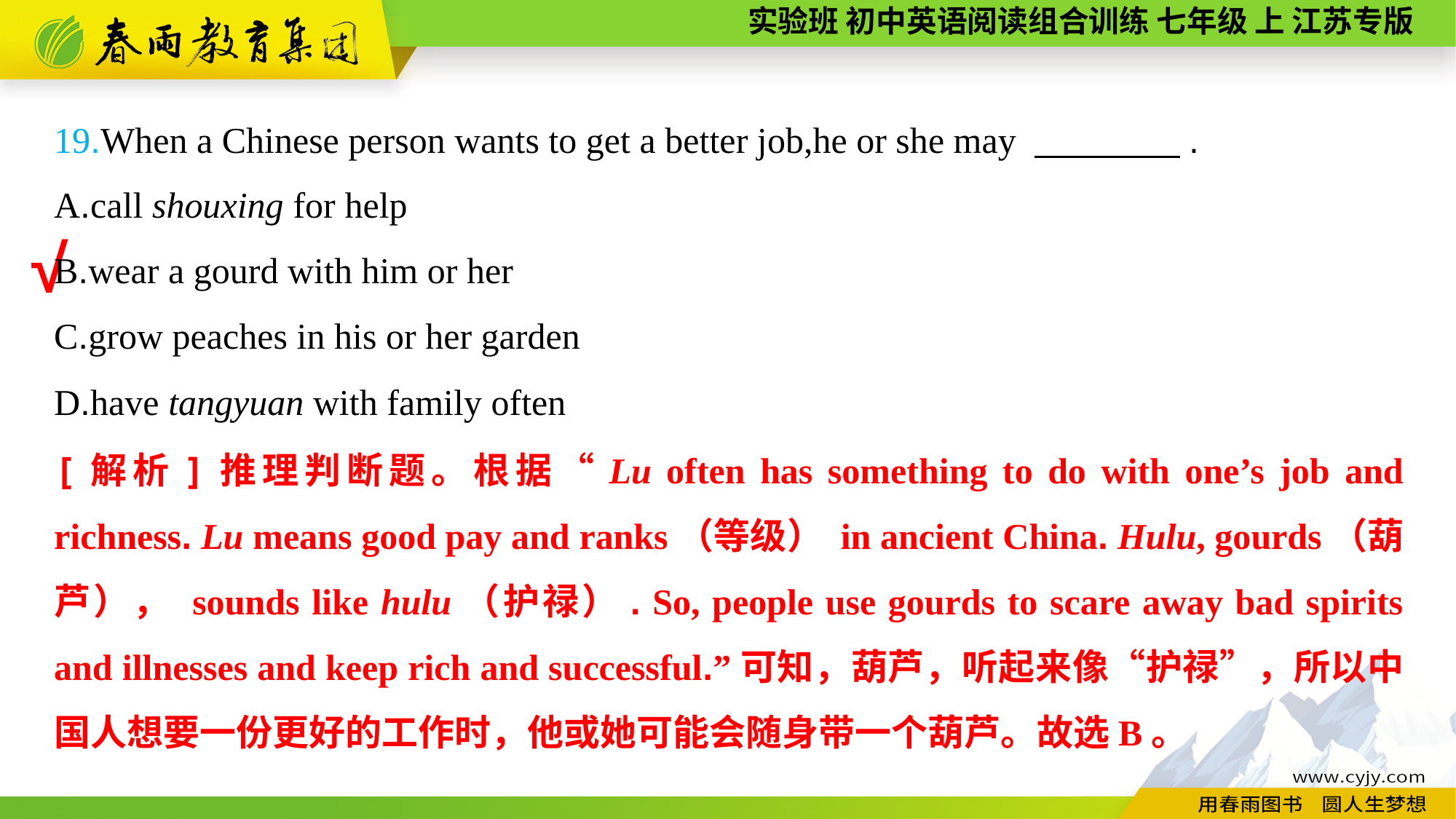

19.When a Chinese person wants to get a better job,he or she may 　　　　.
A.call shouxing for help
B.wear a gourd with him or her
C.grow peaches in his or her garden
D.have tangyuan with family often
√
[解析]推理判断题。根据“Lu often has something to do with one’s job and richness. Lu means good pay and ranks（等级） in ancient China. Hulu, gourds（葫芦）， sounds like hulu（护禄）. So, people use gourds to scare away bad spirits and illnesses and keep rich and successful.”可知，葫芦，听起来像“护禄”，所以中国人想要一份更好的工作时，他或她可能会随身带一个葫芦。故选B。